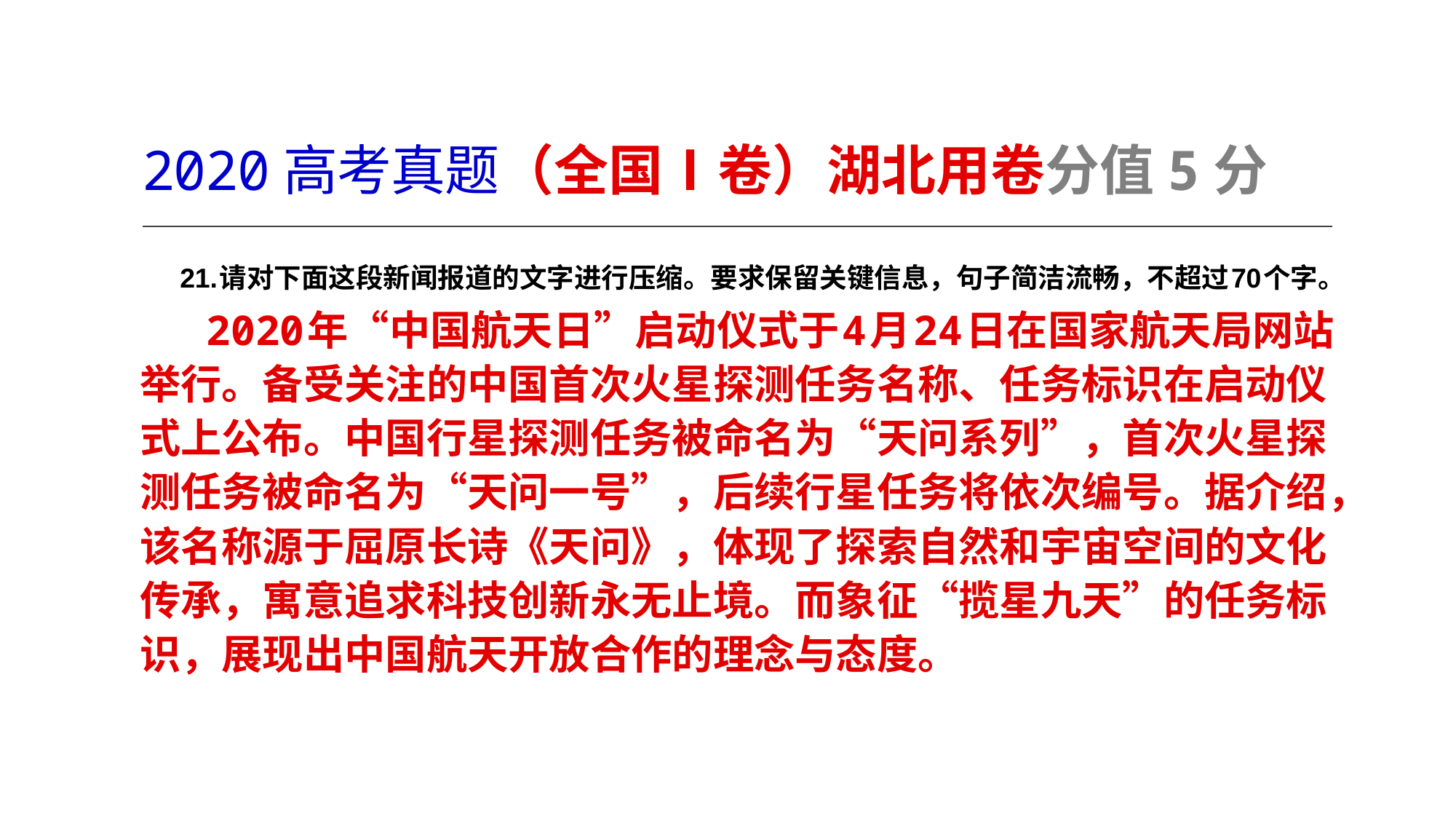

# 2020高考真题（全国Ⅰ卷）湖北用卷分值5分
             21.请对下面这段新闻报道的文字进行压缩。要求保留关键信息，句子简洁流畅，不超过70个字。
        2020年“中国航天日”启动仪式于4月24日在国家航天局网站举行。备受关注的中国首次火星探测任务名称、任务标识在启动仪式上公布。中国行星探测任务被命名为“天问系列”，首次火星探测任务被命名为“天问一号”，后续行星任务将依次编号。据介绍，该名称源于屈原长诗《天问》，体现了探索自然和宇宙空间的文化传承，寓意追求科技创新永无止境。而象征“揽星九天”的任务标识，展现出中国航天开放合作的理念与态度。
2020/9/27